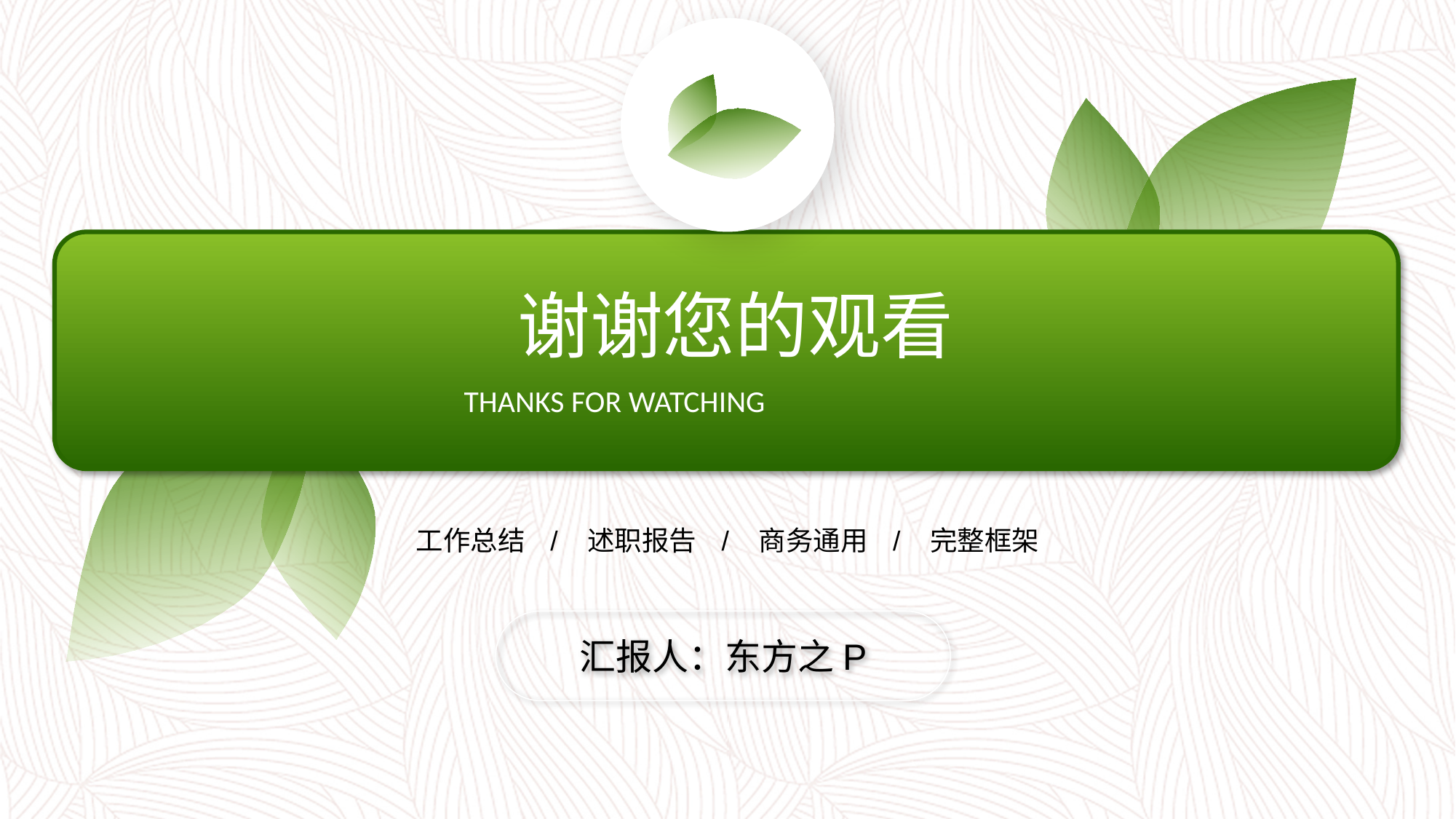

谢谢您的观看

THANKS FOR WATCHING
工作总结   /   述职报告   /   商务通用   /   完整框架
汇报人：东方之P